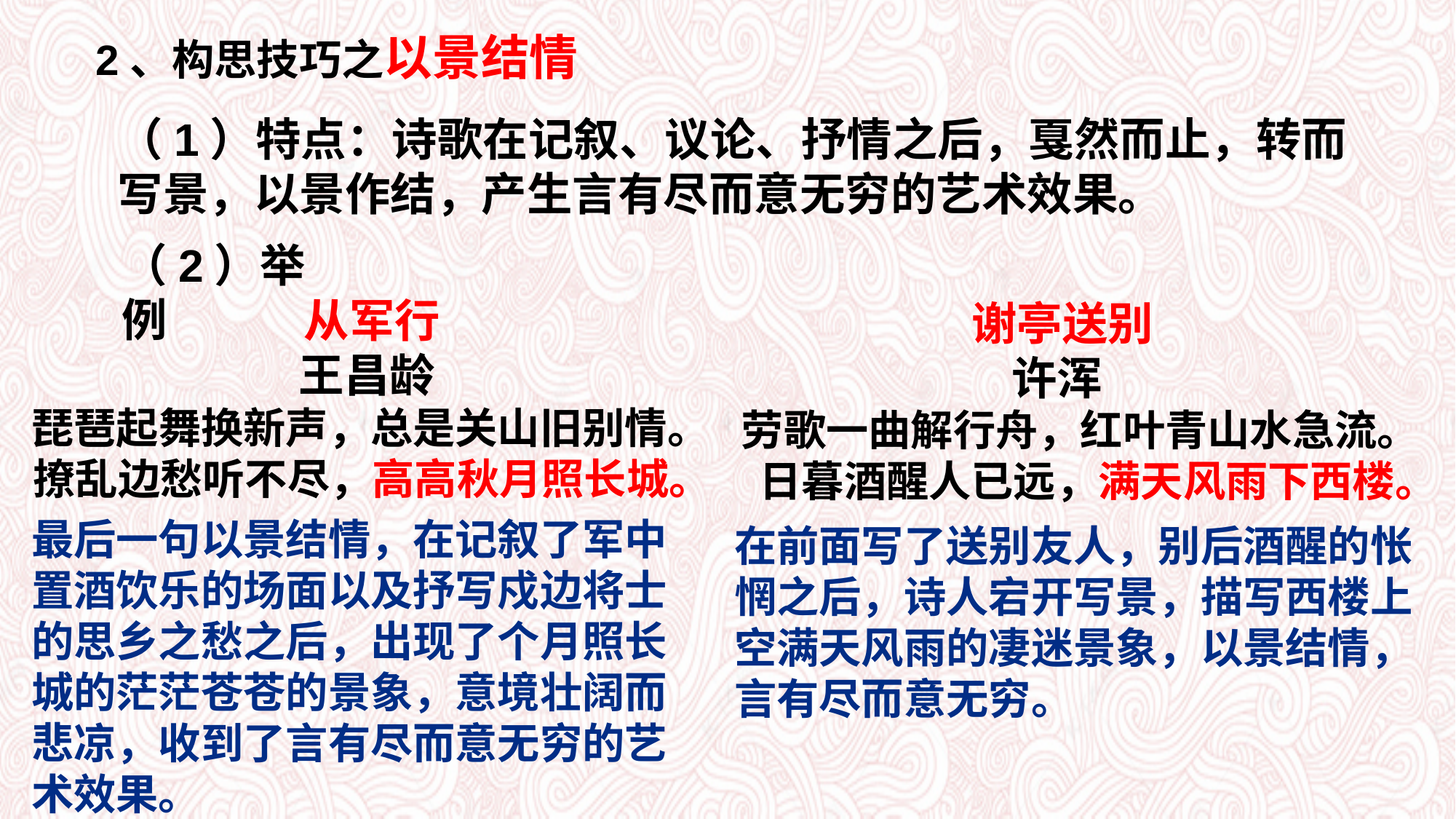

2、构思技巧之以景结情
（1）特点：诗歌在记叙、议论、抒情之后，戛然而止，转而写景，以景作结，产生言有尽而意无穷的艺术效果。
（2）举例
从军行
王昌龄
琵琶起舞换新声，总是关山旧别情。
撩乱边愁听不尽，高高秋月照长城。
谢亭送别
许浑
 劳歌一曲解行舟，红叶青山水急流。
  日暮酒醒人已远，满天风雨下西楼。
最后一句以景结情，在记叙了军中置酒饮乐的场面以及抒写戍边将士的思乡之愁之后，出现了个月照长城的茫茫苍苍的景象，意境壮阔而悲凉，收到了言有尽而意无穷的艺术效果。
在前面写了送别友人，别后酒醒的怅惘之后，诗人宕开写景，描写西楼上空满天风雨的凄迷景象，以景结情，言有尽而意无穷。